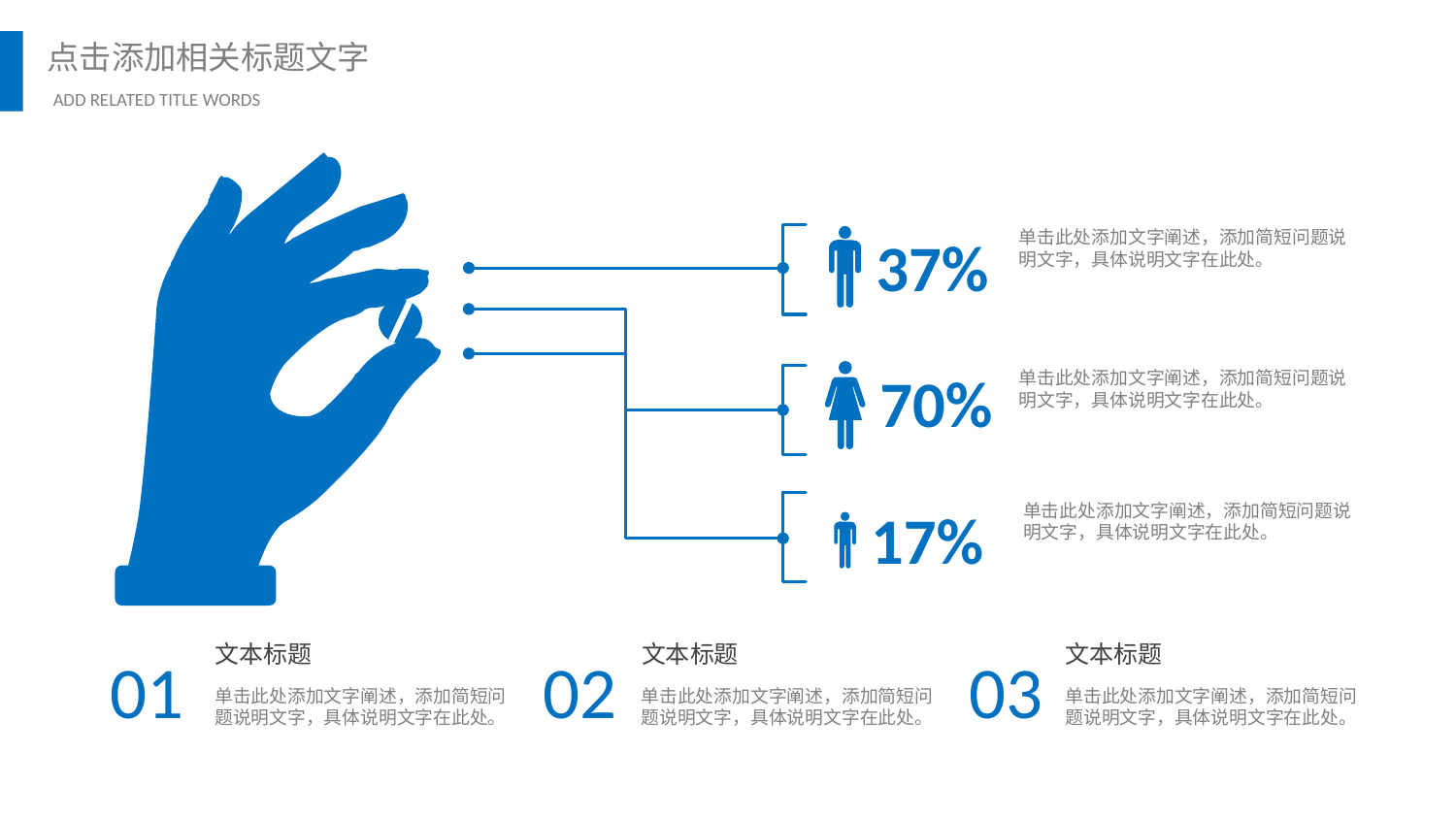

37%

单击此处添加文字阐述，添加简短问题说明文字，具体说明文字在此处。

70%
单击此处添加文字阐述，添加简短问题说明文字，具体说明文字在此处。
17%
单击此处添加文字阐述，添加简短问题说明文字，具体说明文字在此处。

文本标题
文本标题
文本标题
01
02
03
单击此处添加文字阐述，添加简短问题说明文字，具体说明文字在此处。
单击此处添加文字阐述，添加简短问题说明文字，具体说明文字在此处。
单击此处添加文字阐述，添加简短问题说明文字，具体说明文字在此处。